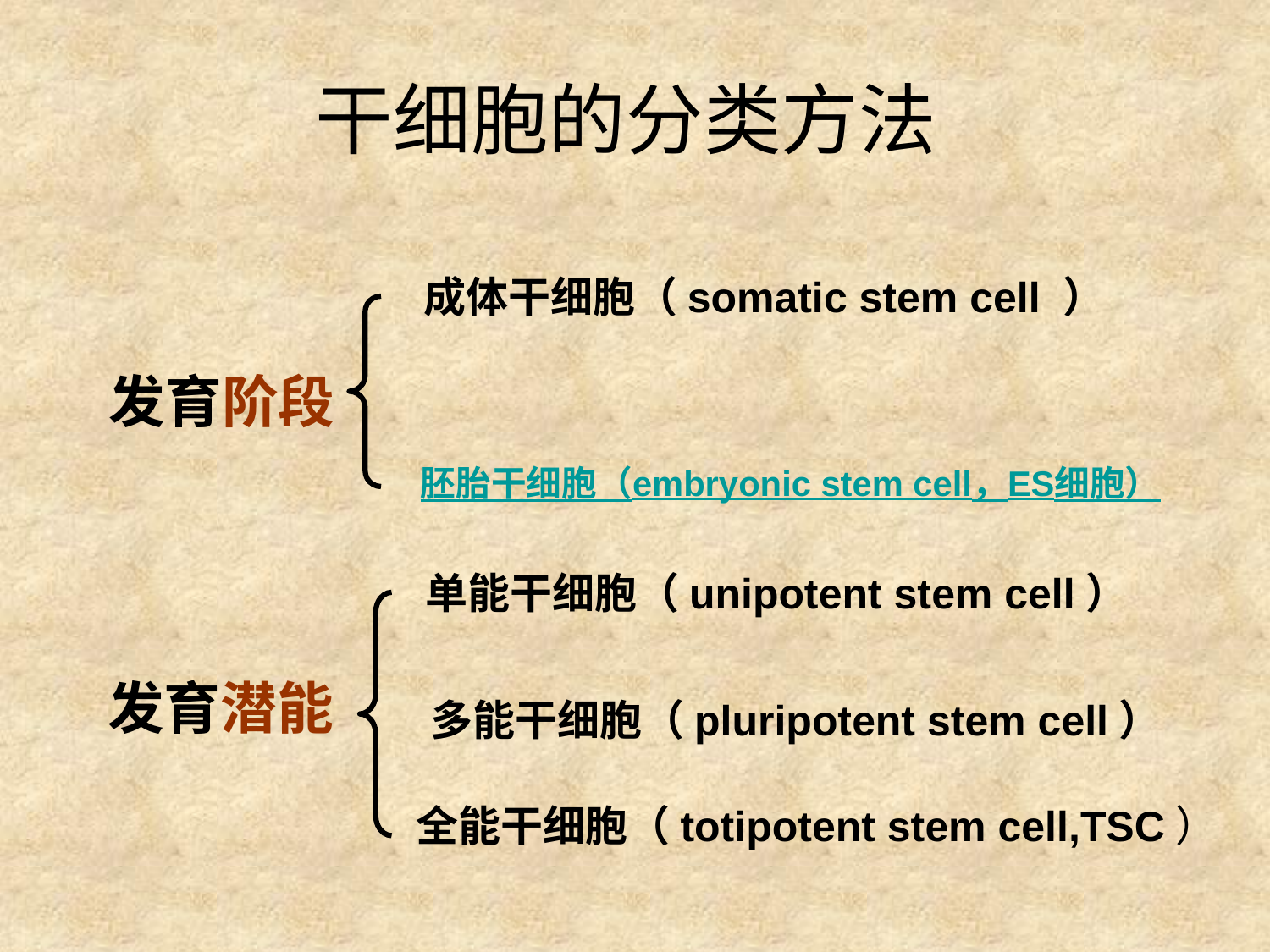

# 干细胞的分类方法

成体干细胞（somatic stem cell ）

发育阶段
胚胎干细胞（embryonic stem cell，ES细胞）
单能干细胞（unipotent stem cell）

发育潜能
多能干细胞（pluripotent stem cell）
全能干细胞（totipotent stem cell,TSC）